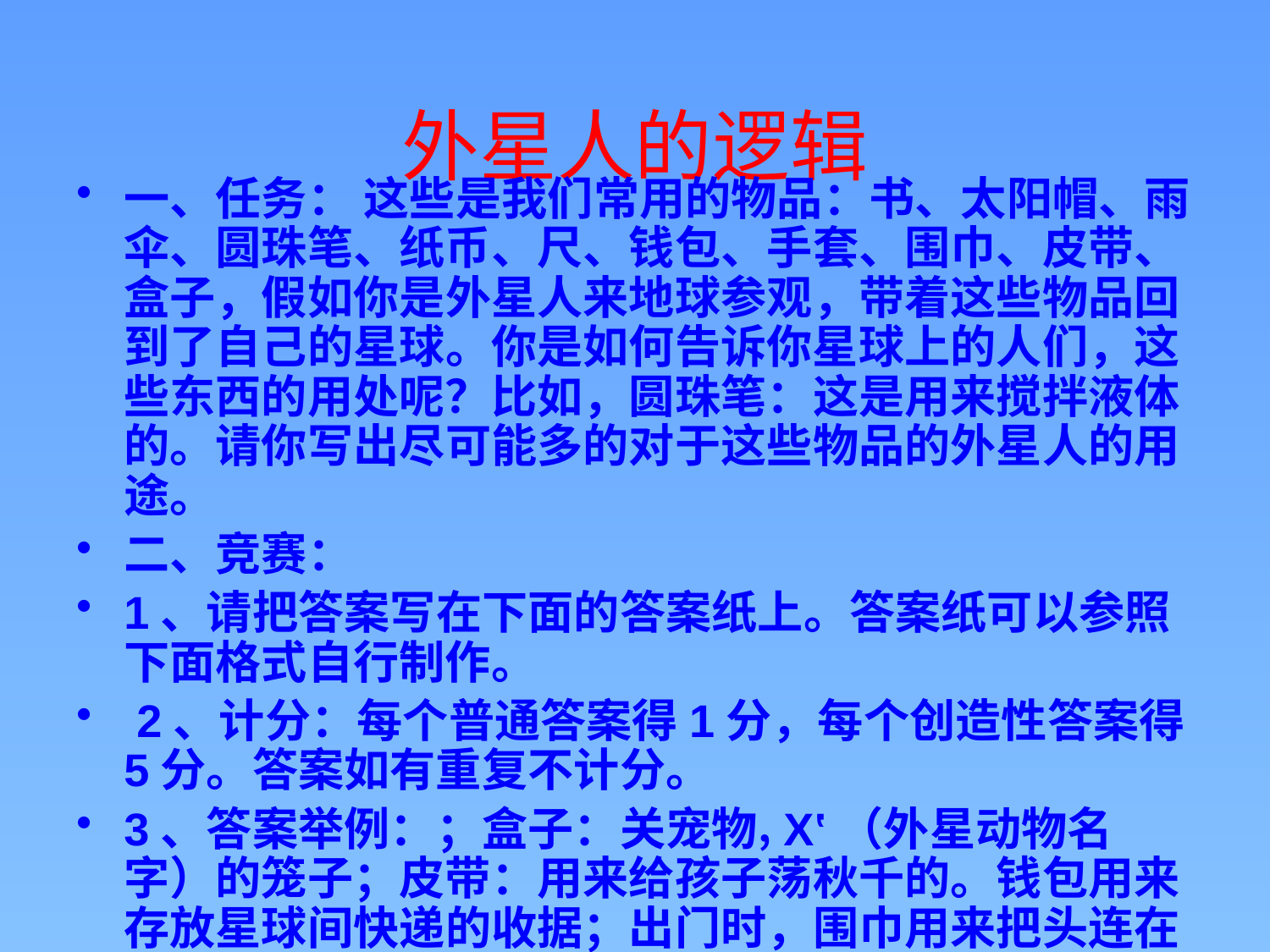

外星人的逻辑
一、任务： 这些是我们常用的物品：书、太阳帽、雨伞、圆珠笔、纸币、尺、钱包、手套、围巾、皮带、盒子，假如你是外星人来地球参观，带着这些物品回到了自己的星球。你是如何告诉你星球上的人们，这些东西的用处呢？比如，圆珠笔：这是用来搅拌液体的。请你写出尽可能多的对于这些物品的外星人的用途。
二、竞赛：
1、请把答案写在下面的答案纸上。答案纸可以参照下面格式自行制作。
 2、计分：每个普通答案得1分，每个创造性答案得5分。答案如有重复不计分。
3、答案举例：；盒子：关宠物‚X‛（外星动物名字）的笼子；皮带：用来给孩子荡秋千的。钱包用来存放星球间快递的收据；出门时，围巾用来把头连在脖子上；书可以用来打死虫子；打开雨伞并说：‚这是决定谁是下一个进入游戏的方式‛。